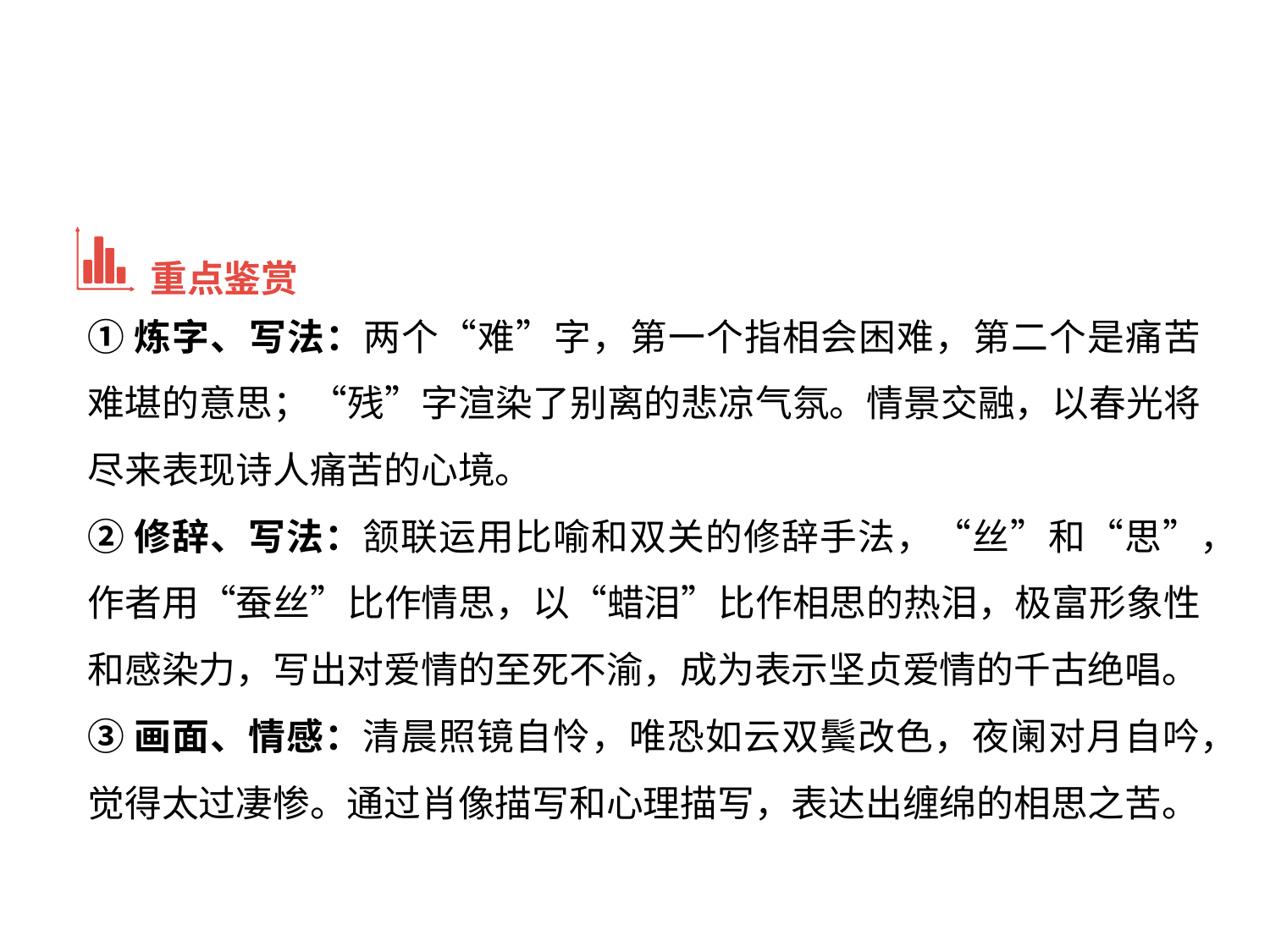

重点鉴赏
①炼字、写法：两个“难”字，第一个指相会困难，第二个是痛苦难堪的意思；“残”字渲染了别离的悲凉气氛。情景交融，以春光将尽来表现诗人痛苦的心境。
②修辞、写法：颔联运用比喻和双关的修辞手法，“丝”和“思”，作者用“蚕丝”比作情思，以“蜡泪”比作相思的热泪，极富形象性和感染力，写出对爱情的至死不渝，成为表示坚贞爱情的千古绝唱。
③画面、情感：清晨照镜自怜，唯恐如云双鬓改色，夜阑对月自吟，觉得太过凄惨。通过肖像描写和心理描写，表达出缠绵的相思之苦。